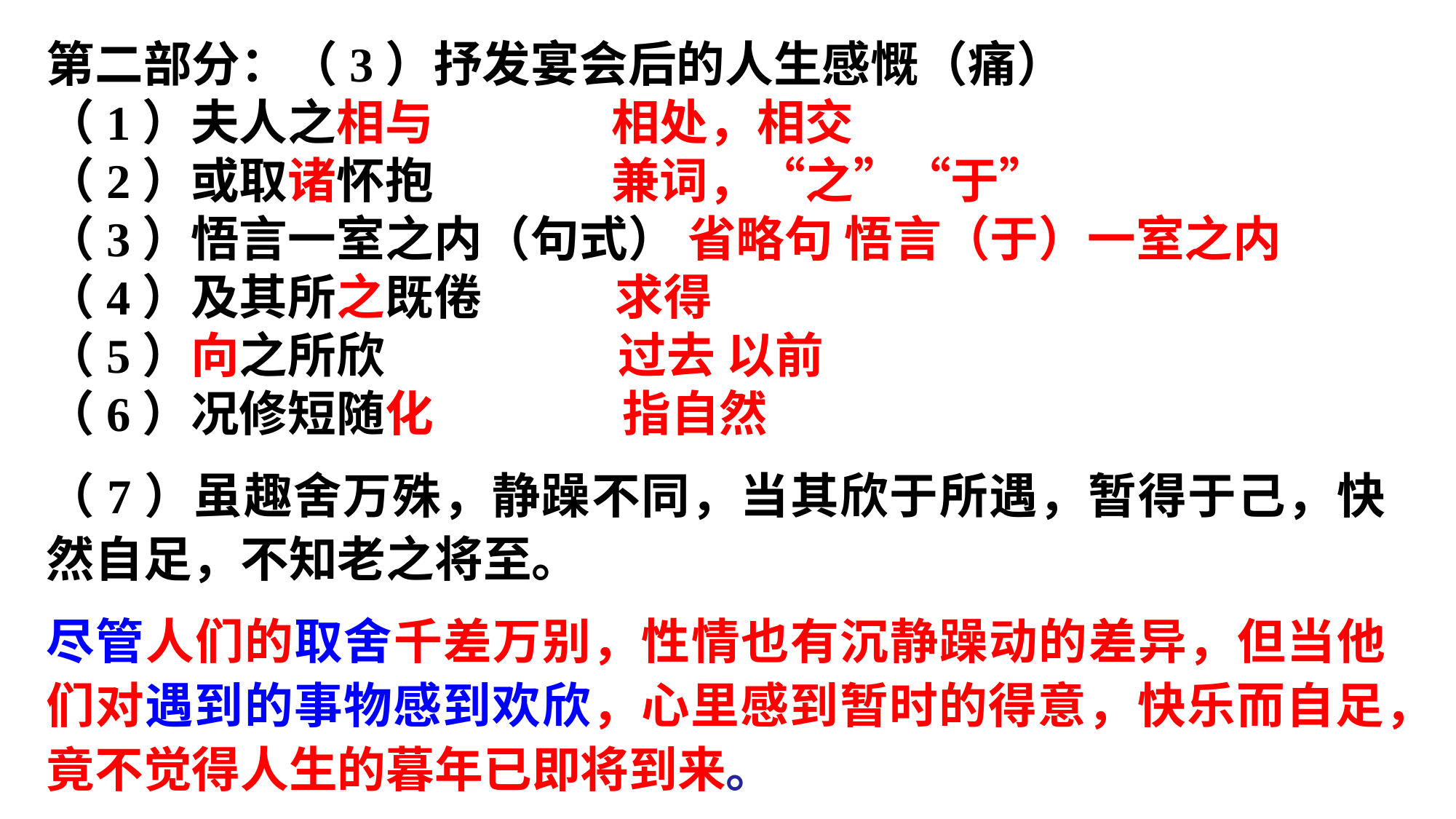

第二部分：（3）抒发宴会后的人生感慨（痛）
（1）夫人之相与                相处，相交
（2）或取诸怀抱                兼词，“之”“于”
（3）悟言一室之内（句式） 省略句 悟言（于）一室之内
（4）及其所之既倦            求得
（5）向之所欣                     过去 以前
（6）况修短随化                 指自然
（7）虽趣舍万殊，静躁不同，当其欣于所遇，暂得于己，快然自足，不知老之将至。
尽管人们的取舍千差万别，性情也有沉静躁动的差异，但当他们对遇到的事物感到欢欣，心里感到暂时的得意，快乐而自足，竟不觉得人生的暮年已即将到来。